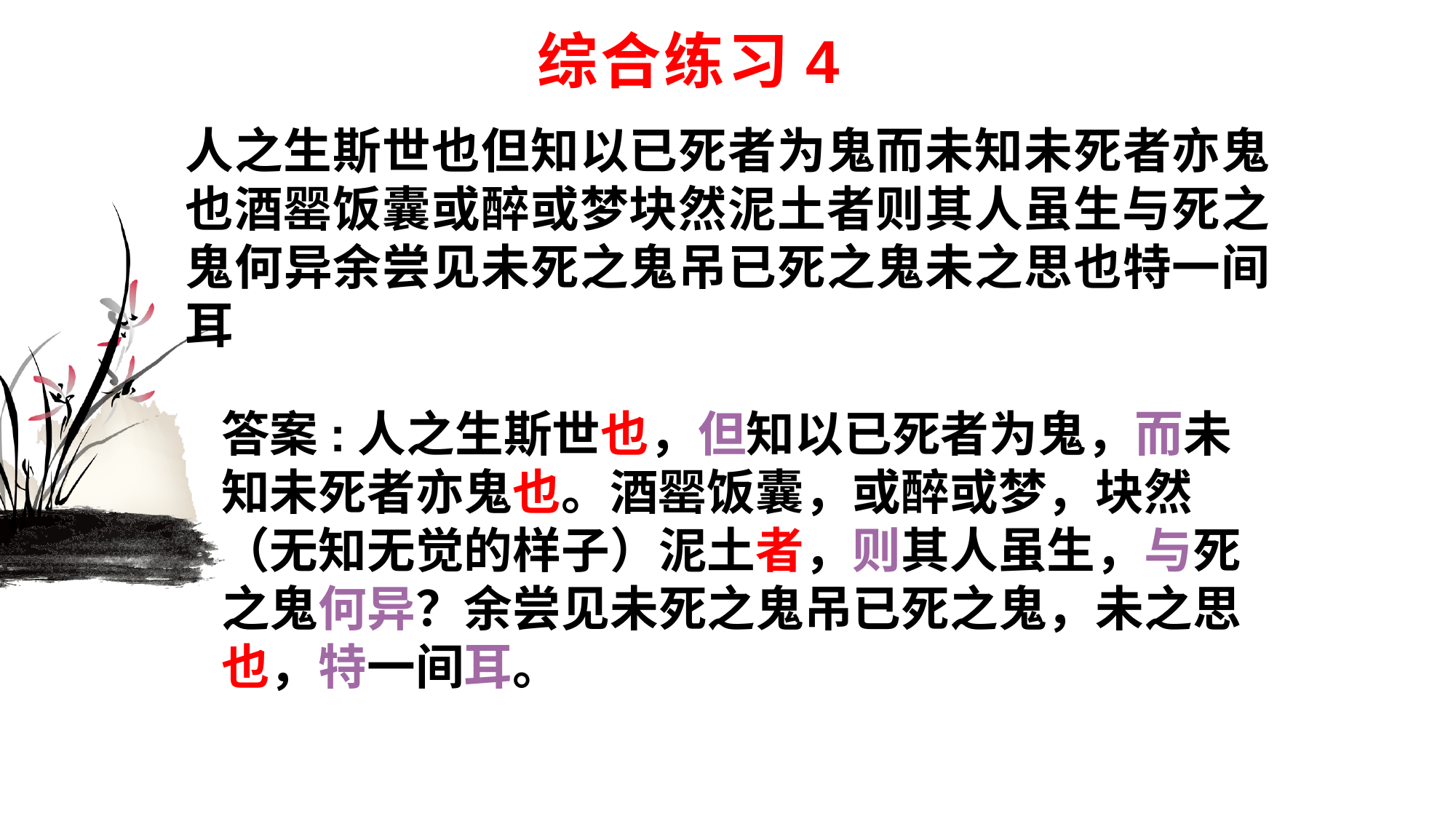

# 综合练习4
人之生斯世也但知以已死者为鬼而未知未死者亦鬼也酒罂饭囊或醉或梦块然泥土者则其人虽生与死之鬼何异余尝见未死之鬼吊已死之鬼未之思也特一间耳
答案:人之生斯世也，但知以已死者为鬼，而未知未死者亦鬼也。酒罂饭囊，或醉或梦，块然（无知无觉的样子）泥土者，则其人虽生，与死之鬼何异？余尝见未死之鬼吊已死之鬼，未之思也，特一间耳。